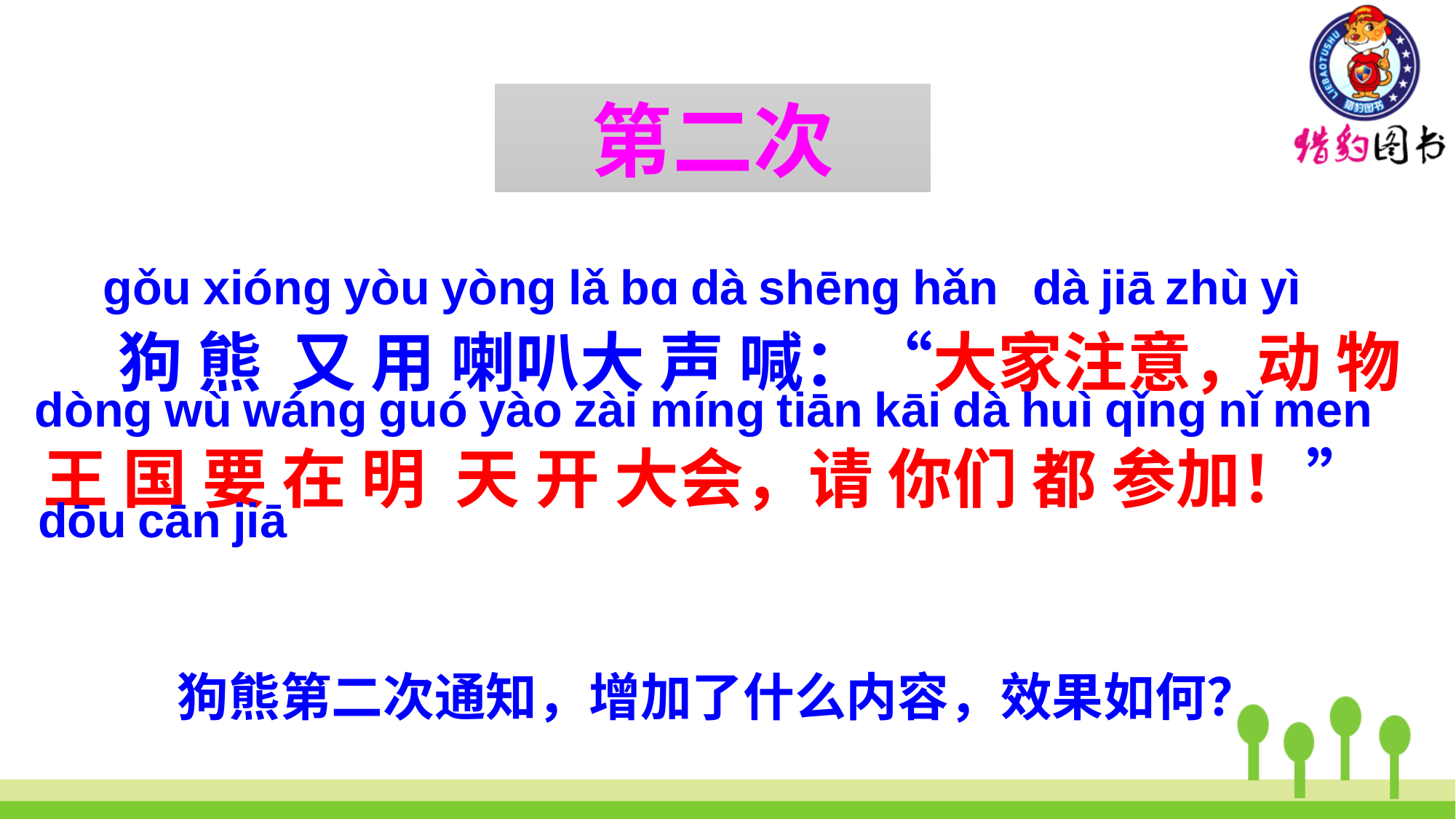

第二次
    ɡǒu xiónɡ yòu yònɡ lǎ bɑ dà shēnɡ hǎn   dà jiā zhù yì
    狗 熊  又 用 喇叭大 声 喊：“大家注意，动 物 王 国 要 在 明  天 开 大会，请 你们 都 参加！”
dònɡ wù wánɡ ɡuó yào zài mínɡ tiān kāi dà huì qǐnɡ nǐ men
dōu cān jiā
狗熊第二次通知，增加了什么内容，效果如何？